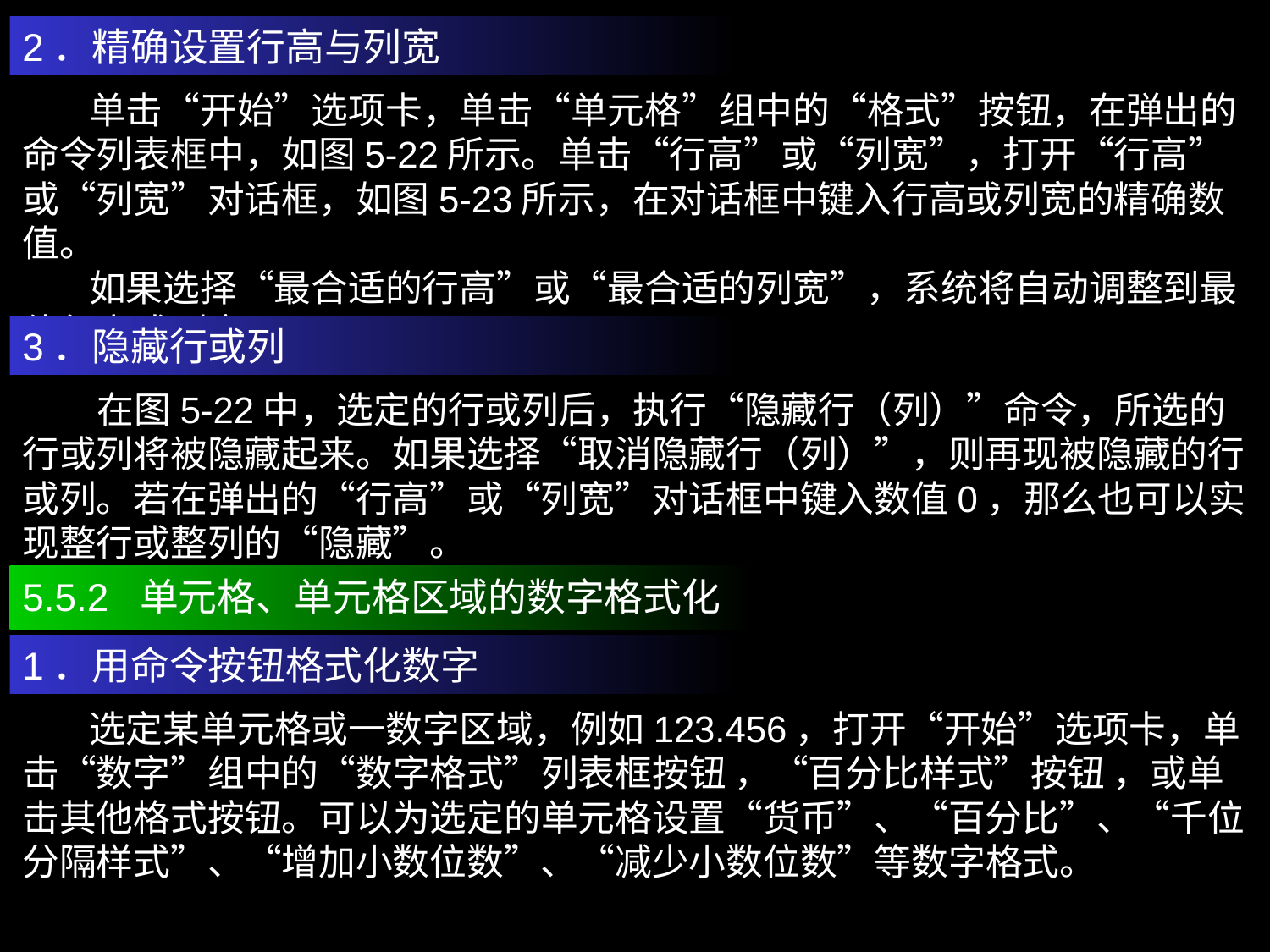

2．精确设置行高与列宽
       单击“开始”选项卡，单击“单元格”组中的“格式”按钮，在弹出的命令列表框中，如图5-22所示。单击“行高”或“列宽”，打开“行高”或“列宽”对话框，如图5-23所示，在对话框中键入行高或列宽的精确数值。
       如果选择“最合适的行高”或“最合适的列宽”，系统将自动调整到最佳行高或列宽。
3．隐藏行或列
        在图5-22中，选定的行或列后，执行“隐藏行（列）”命令，所选的行或列将被隐藏起来。如果选择“取消隐藏行（列）”，则再现被隐藏的行或列。若在弹出的“行高”或“列宽”对话框中键入数值0，那么也可以实现整行或整列的“隐藏”。
5.5.2  单元格、单元格区域的数字格式化
1．用命令按钮格式化数字
       选定某单元格或一数字区域，例如123.456，打开“开始”选项卡，单击“数字”组中的“数字格式”列表框按钮 ，“百分比样式”按钮 ，或单击其他格式按钮。可以为选定的单元格设置“货币”、“百分比”、“千位分隔样式”、“增加小数位数”、“减少小数位数”等数字格式。